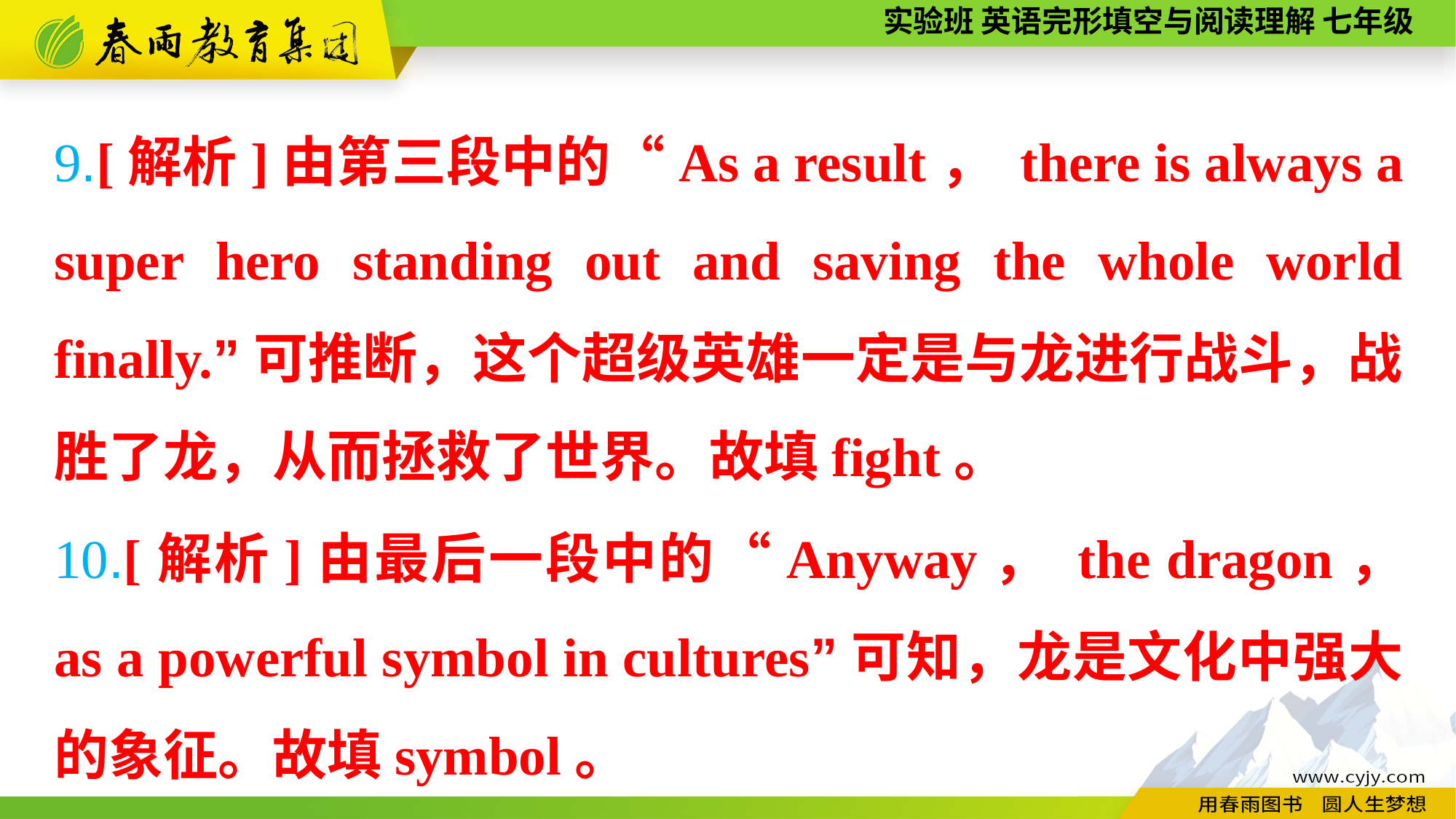

9.[解析]由第三段中的“As a result， there is always a super hero standing out and saving the whole world finally.”可推断，这个超级英雄一定是与龙进行战斗，战胜了龙，从而拯救了世界。故填fight。
10.[解析]由最后一段中的“Anyway， the dragon， as a powerful symbol in cultures”可知，龙是文化中强大的象征。故填symbol。